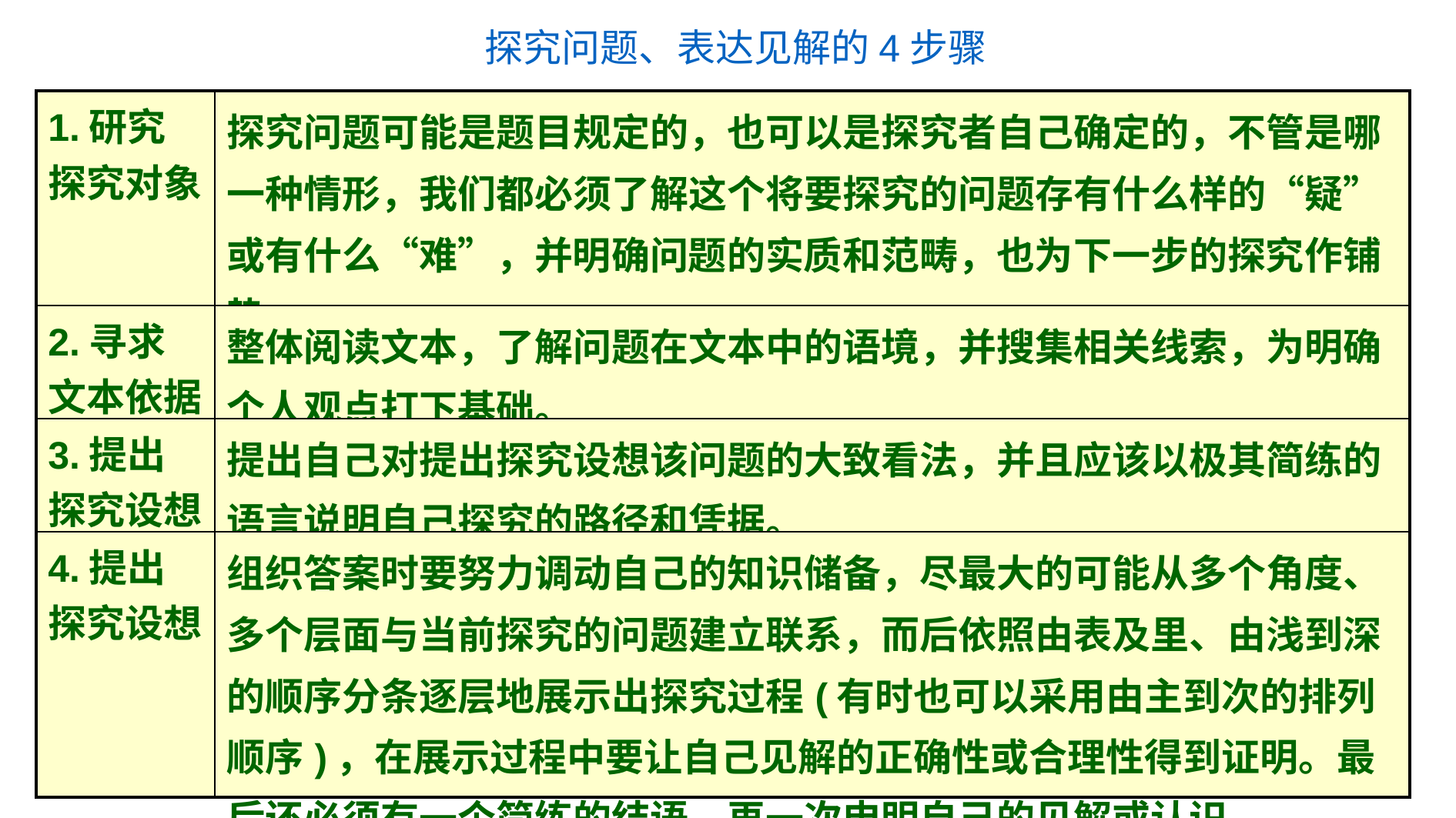

探究问题、表达见解的4步骤
| 1.研究探究对象 | 探究问题可能是题目规定的，也可以是探究者自己确定的，不管是哪一种情形，我们都必须了解这个将要探究的问题存有什么样的“疑”或有什么“难”，并明确问题的实质和范畴，也为下一步的探究作铺垫。 |
| --- | --- |
| 2.寻求文本依据 | 整体阅读文本，了解问题在文本中的语境，并搜集相关线索，为明确个人观点打下基础。 |
| 3.提出探究设想 | 提出自己对提出探究设想该问题的大致看法，并且应该以极其简练的语言说明自己探究的路径和凭据。 |
| 4.提出探究设想 | 组织答案时要努力调动自己的知识储备，尽最大的可能从多个角度、多个层面与当前探究的问题建立联系，而后依照由表及里、由浅到深的顺序分条逐层地展示出探究过程(有时也可以采用由主到次的排列顺序)，在展示过程中要让自己见解的正确性或合理性得到证明。最后还必须有一个简练的结语，再一次申明自己的见解或认识。 |